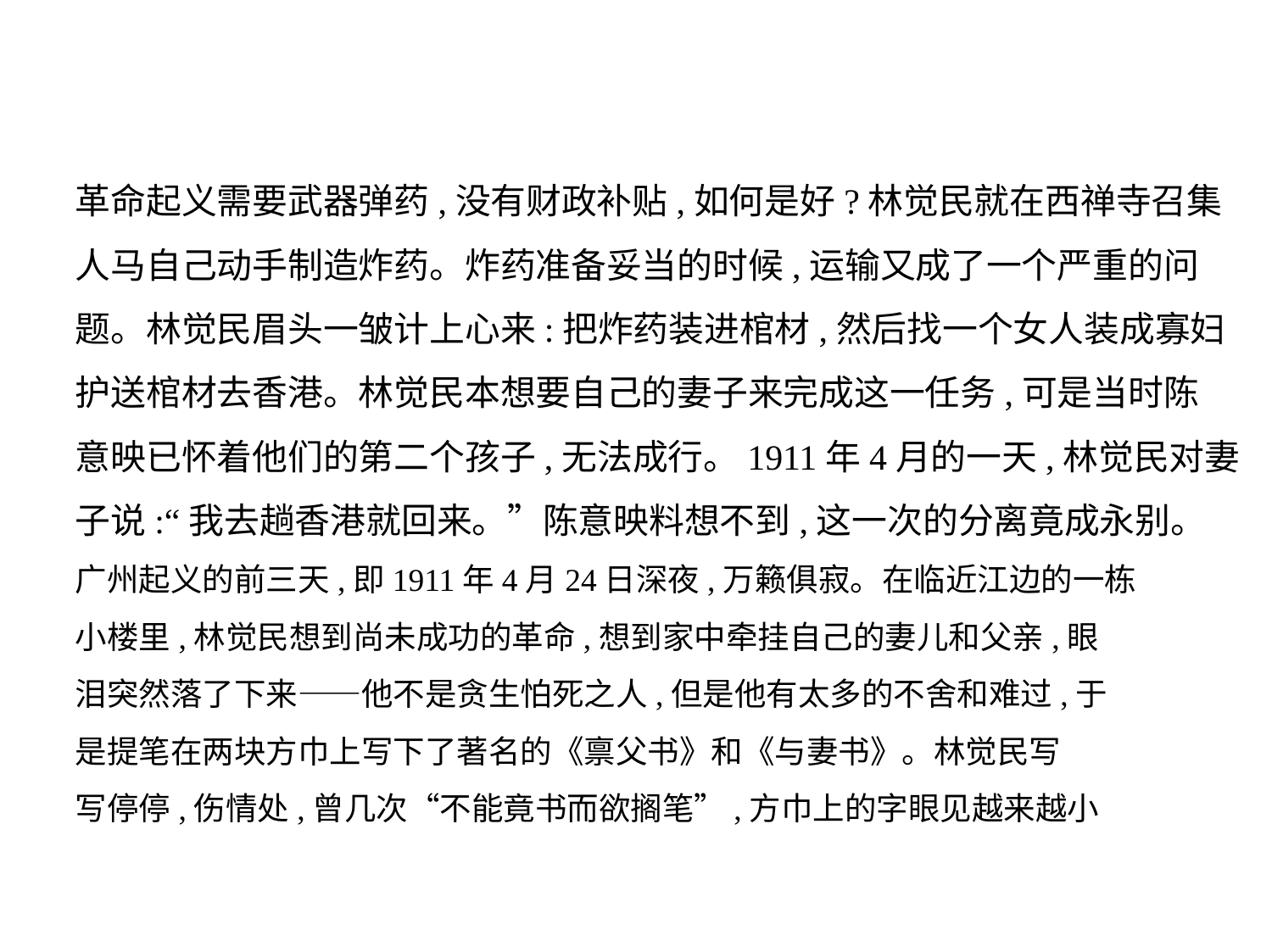

革命起义需要武器弹药,没有财政补贴,如何是好?林觉民就在西禅寺召集
人马自己动手制造炸药。炸药准备妥当的时候,运输又成了一个严重的问
题。林觉民眉头一皱计上心来:把炸药装进棺材,然后找一个女人装成寡妇
护送棺材去香港。林觉民本想要自己的妻子来完成这一任务,可是当时陈
意映已怀着他们的第二个孩子,无法成行。1911年4月的一天,林觉民对妻
子说:“我去趟香港就回来。”陈意映料想不到,这一次的分离竟成永别。
广州起义的前三天,即1911年4月24日深夜,万籁俱寂。在临近江边的一栋
小楼里,林觉民想到尚未成功的革命,想到家中牵挂自己的妻儿和父亲,眼
泪突然落了下来——他不是贪生怕死之人,但是他有太多的不舍和难过,于
是提笔在两块方巾上写下了著名的《禀父书》和《与妻书》。林觉民写
写停停,伤情处,曾几次“不能竟书而欲搁笔”,方巾上的字眼见越来越小